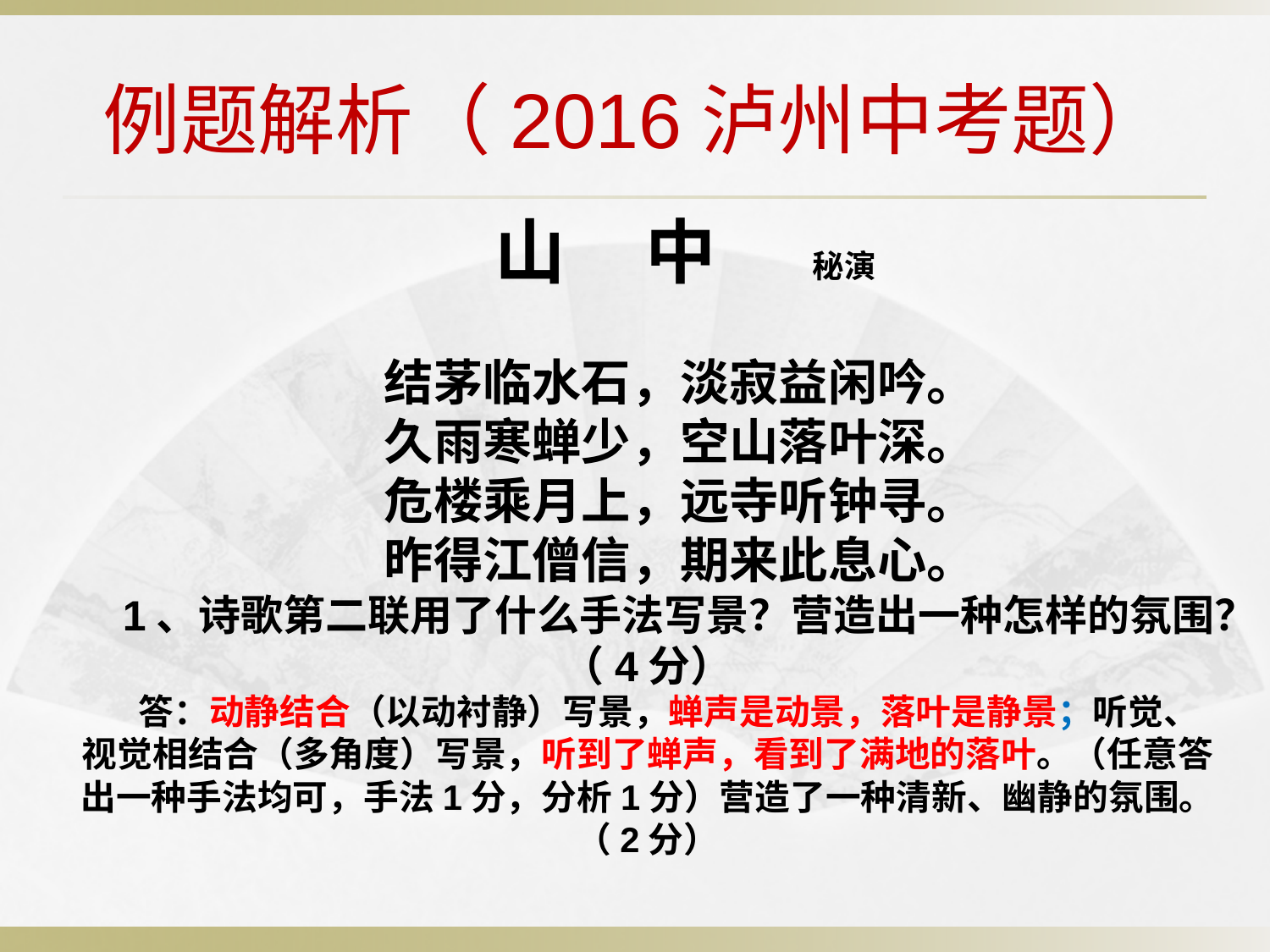

# 例题解析（2016泸州中考题）
 山     中      秘演

 结茅临水石，淡寂益闲吟。
 久雨寒蝉少，空山落叶深。
 危楼乘月上，远寺听钟寻。
 昨得江僧信，期来此息心。
1、诗歌第二联用了什么手法写景？营造出一种怎样的氛围？（4分）
答：动静结合（以动衬静）写景，蝉声是动景，落叶是静景；听觉、视觉相结合（多角度）写景，听到了蝉声，看到了满地的落叶。（任意答出一种手法均可，手法1分，分析1分）营造了一种清新、幽静的氛围。（2分）